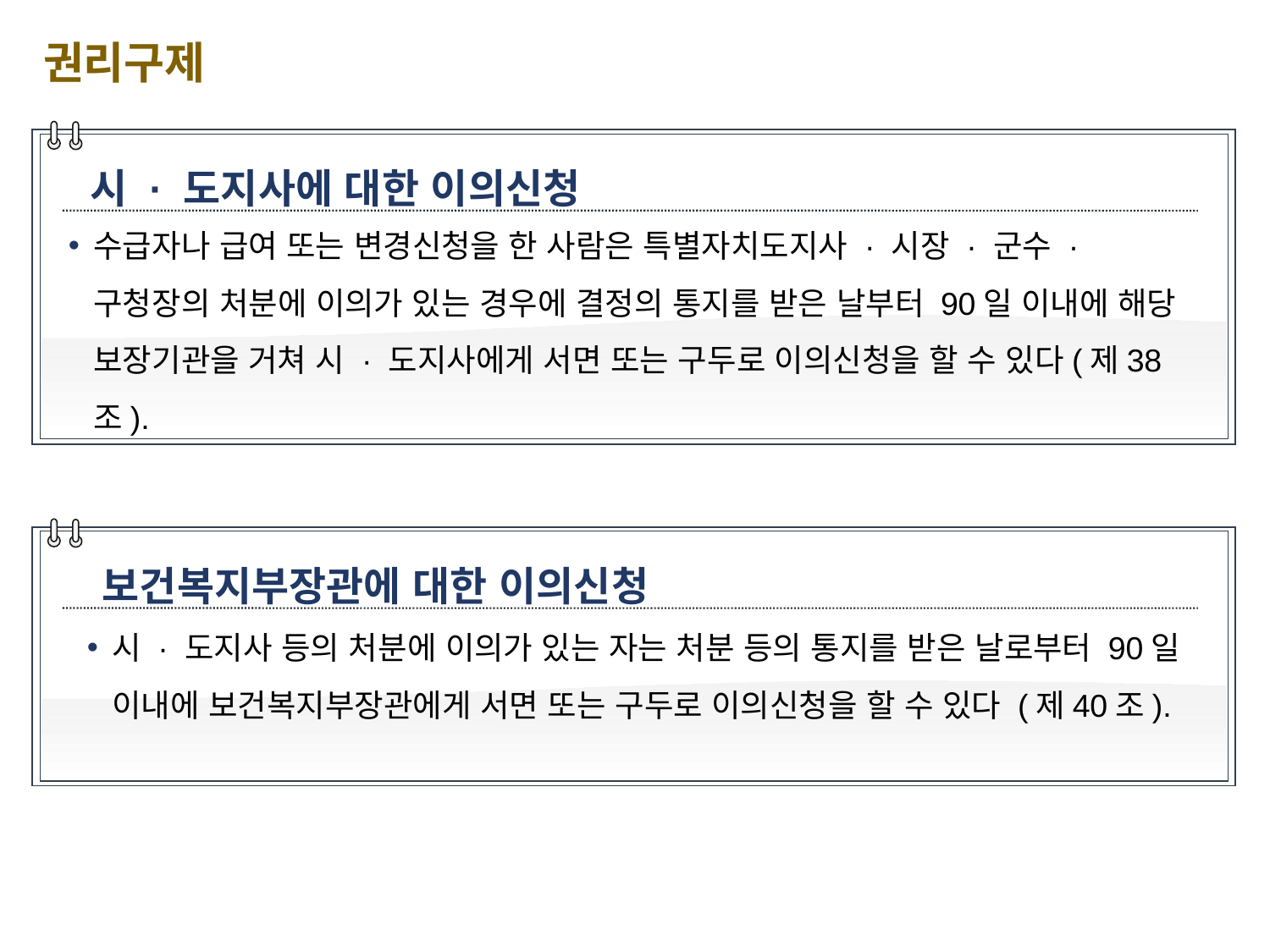

권리구제

시 · 도지사에 대한 이의신청
수급자나 급여 또는 변경신청을 한 사람은 특별자치도지사 · 시장 · 군수 · 구청장의 처분에 이의가 있는 경우에 결정의 통지를 받은 날부터 90일 이내에 해당 보장기관을 거쳐 시 · 도지사에게 서면 또는 구두로 이의신청을 할 수 있다(제38조).

보건복지부장관에 대한 이의신청
시 · 도지사 등의 처분에 이의가 있는 자는 처분 등의 통지를 받은 날로부터 90일 이내에 보건복지부장관에게 서면 또는 구두로 이의신청을 할 수 있다 (제40조).